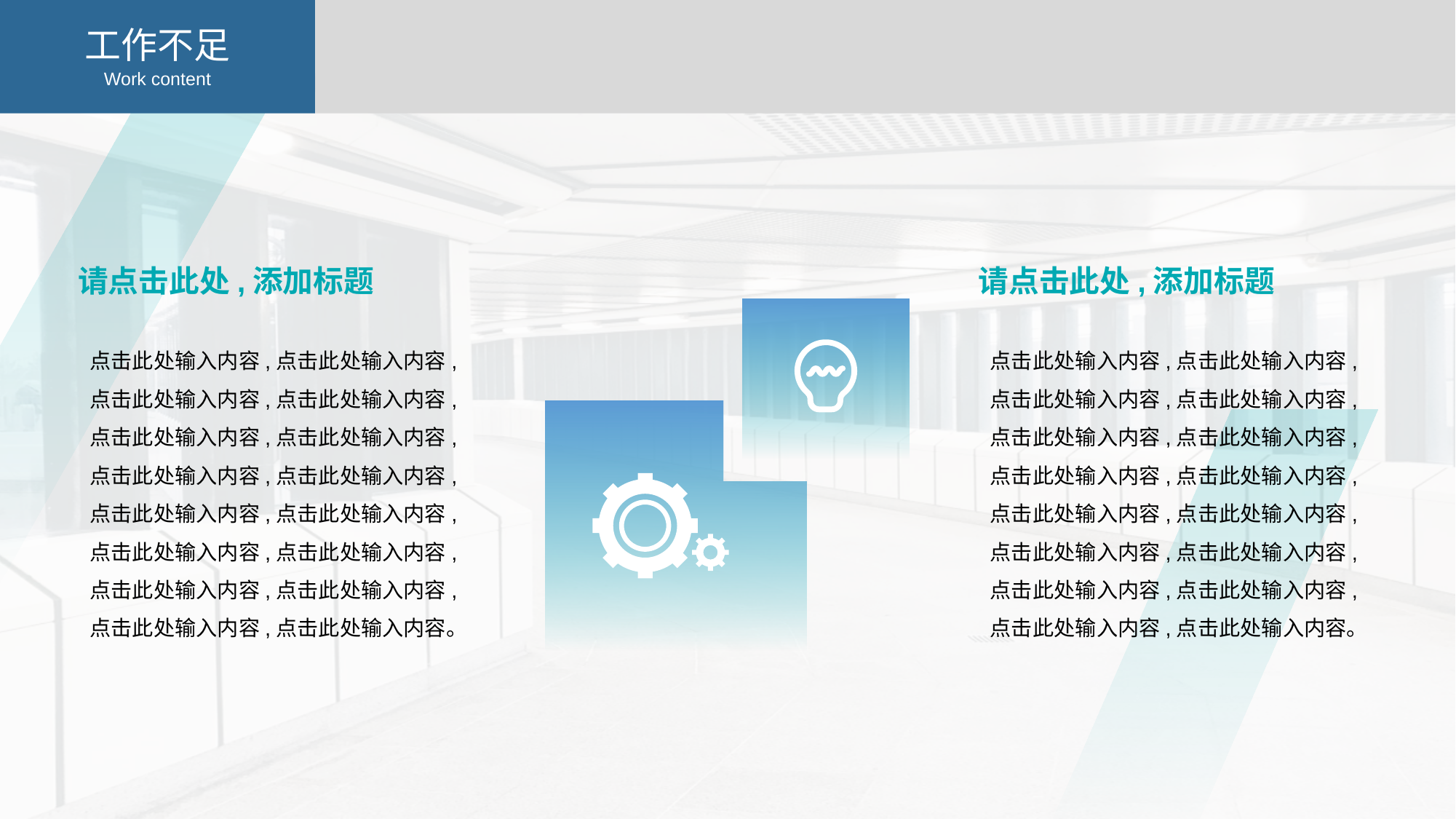

工作不足
Work content

请点击此处,添加标题
点击此处输入内容,点击此处输入内容,点击此处输入内容,点击此处输入内容,点击此处输入内容,点击此处输入内容,点击此处输入内容,点击此处输入内容,点击此处输入内容,点击此处输入内容,点击此处输入内容,点击此处输入内容,点击此处输入内容,点击此处输入内容,点击此处输入内容,点击此处输入内容。
请点击此处,添加标题
点击此处输入内容,点击此处输入内容,点击此处输入内容,点击此处输入内容,点击此处输入内容,点击此处输入内容,点击此处输入内容,点击此处输入内容,点击此处输入内容,点击此处输入内容,点击此处输入内容,点击此处输入内容,点击此处输入内容,点击此处输入内容,点击此处输入内容,点击此处输入内容。